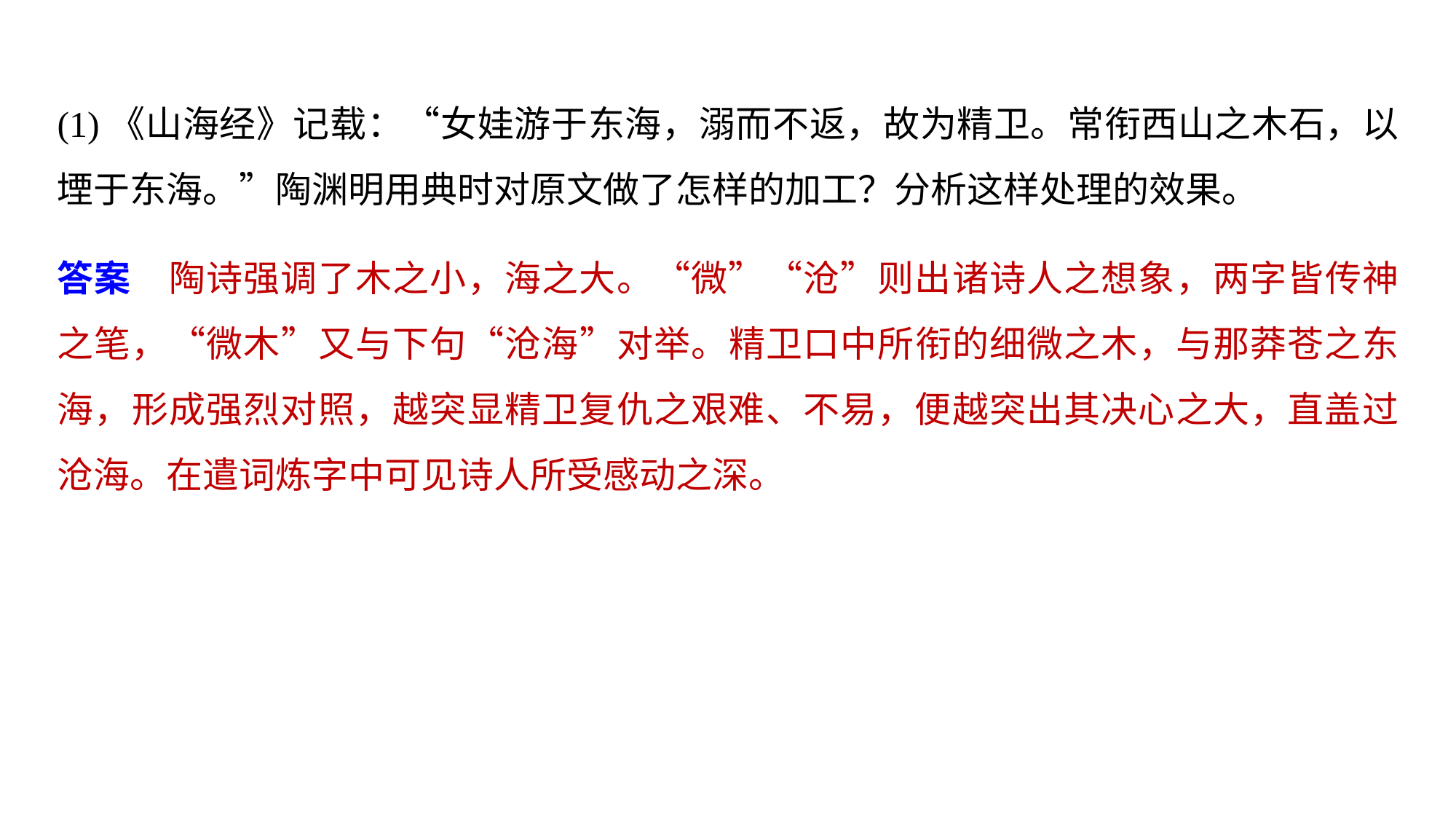

(1)《山海经》记载：“女娃游于东海，溺而不返，故为精卫。常衔西山之木石，以堙于东海。”陶渊明用典时对原文做了怎样的加工？分析这样处理的效果。
答案　陶诗强调了木之小，海之大。“微”“沧”则出诸诗人之想象，两字皆传神之笔，“微木”又与下句“沧海”对举。精卫口中所衔的细微之木，与那莽苍之东海，形成强烈对照，越突显精卫复仇之艰难、不易，便越突出其决心之大，直盖过沧海。在遣词炼字中可见诗人所受感动之深。